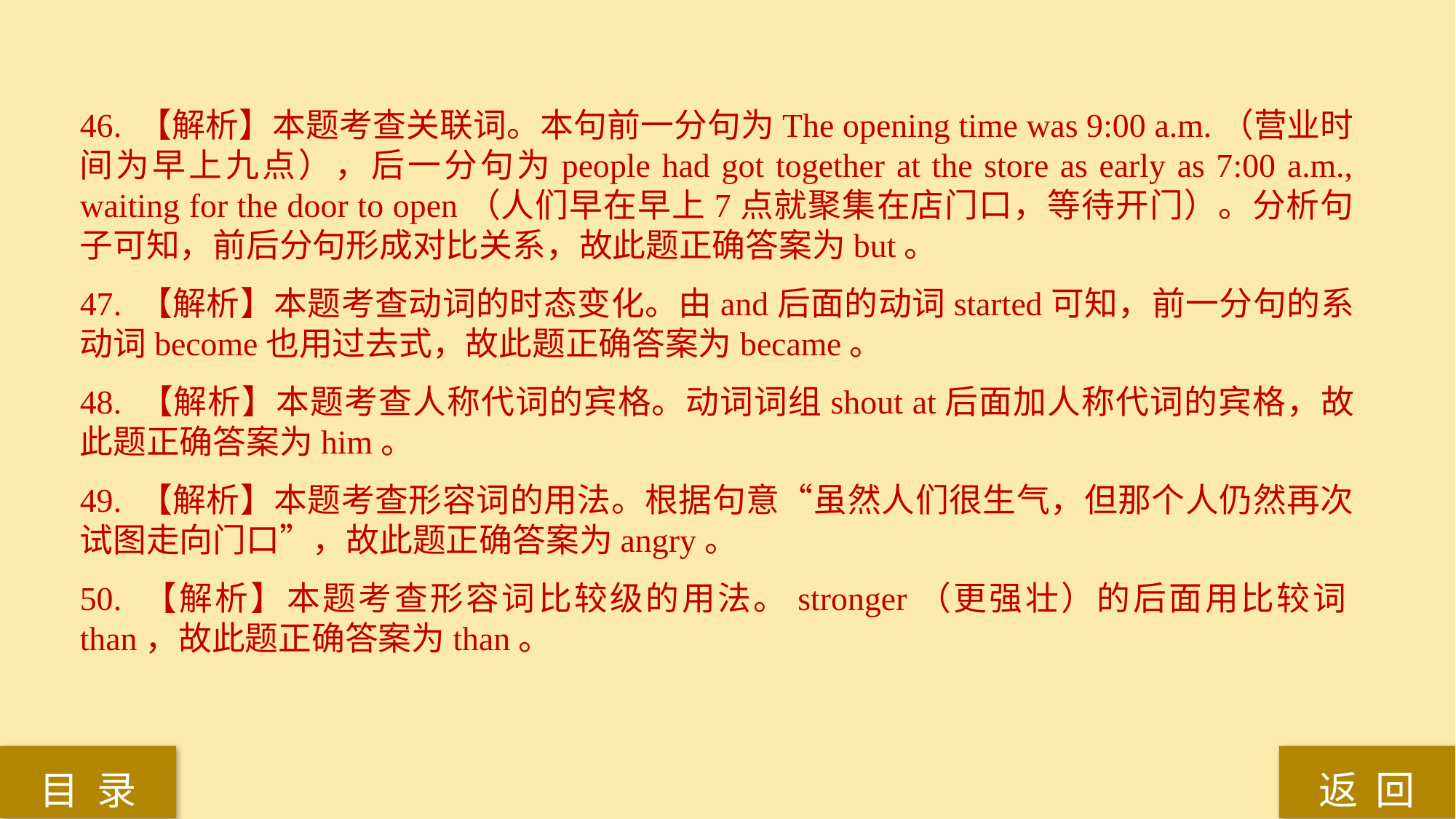

46. 【解析】本题考查关联词。本句前一分句为The opening time was 9:00 a.m.（营业时间为早上九点），后一分句为people had got together at the store as early as 7:00 a.m., waiting for the door to open（人们早在早上7点就聚集在店门口，等待开门）。分析句子可知，前后分句形成对比关系，故此题正确答案为but。
47. 【解析】本题考查动词的时态变化。由and后面的动词started可知，前一分句的系动词become也用过去式，故此题正确答案为became。
48. 【解析】本题考查人称代词的宾格。动词词组shout at后面加人称代词的宾格，故此题正确答案为him。
49. 【解析】本题考查形容词的用法。根据句意“虽然人们很生气，但那个人仍然再次试图走向门口”，故此题正确答案为angry。
50. 【解析】本题考查形容词比较级的用法。stronger（更强壮）的后面用比较词than，故此题正确答案为than。
返  回